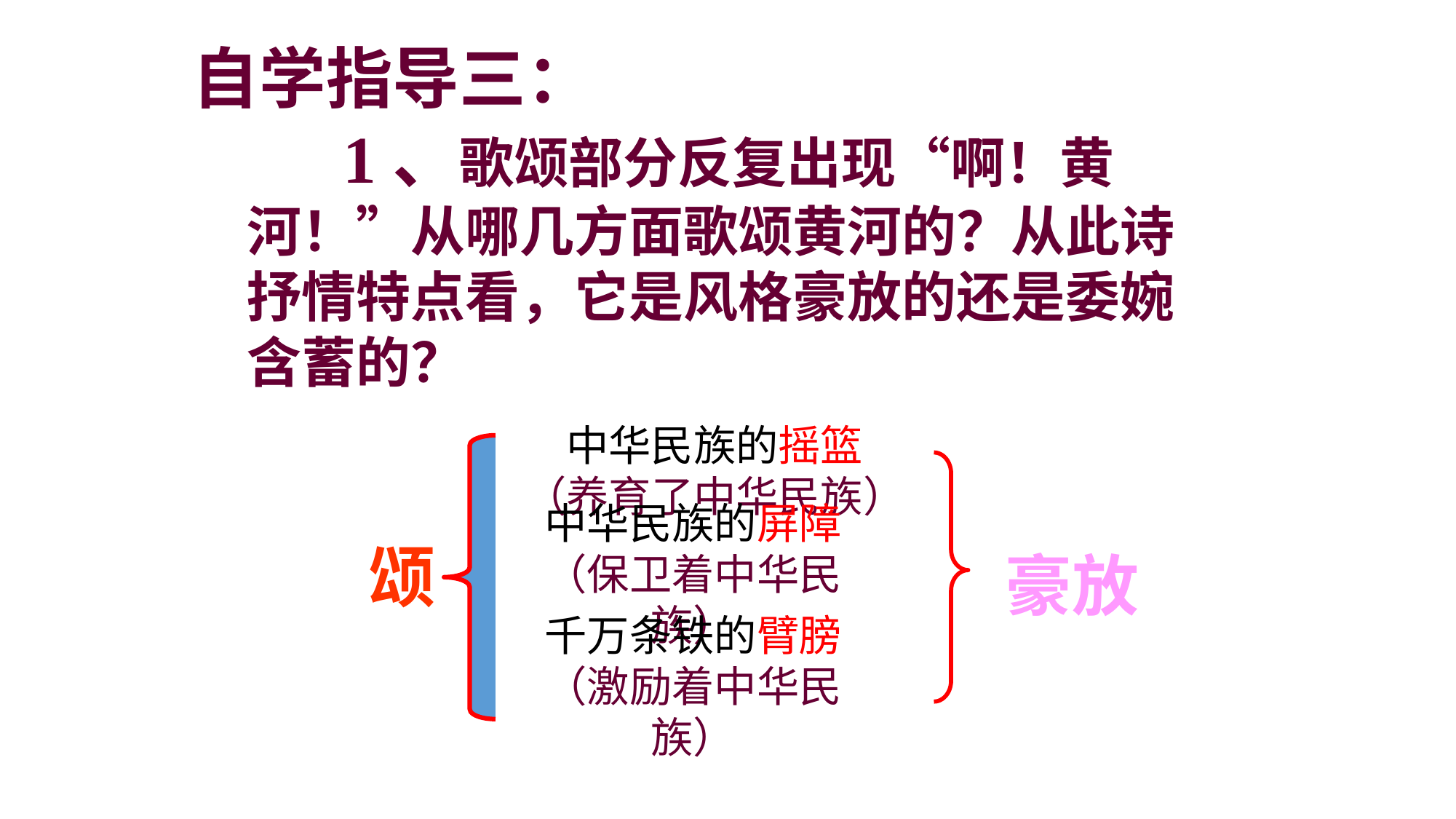

自学指导三：
         1、歌颂部分反复出现“啊！黄河！”从哪几方面歌颂黄河的？从此诗抒情特点看，它是风格豪放的还是委婉含蓄的？
中华民族的摇篮
（养育了中华民族）

颂
中华民族的屏障
（保卫着中华民族）
豪放
千万条铁的臂膀
（激励着中华民族）